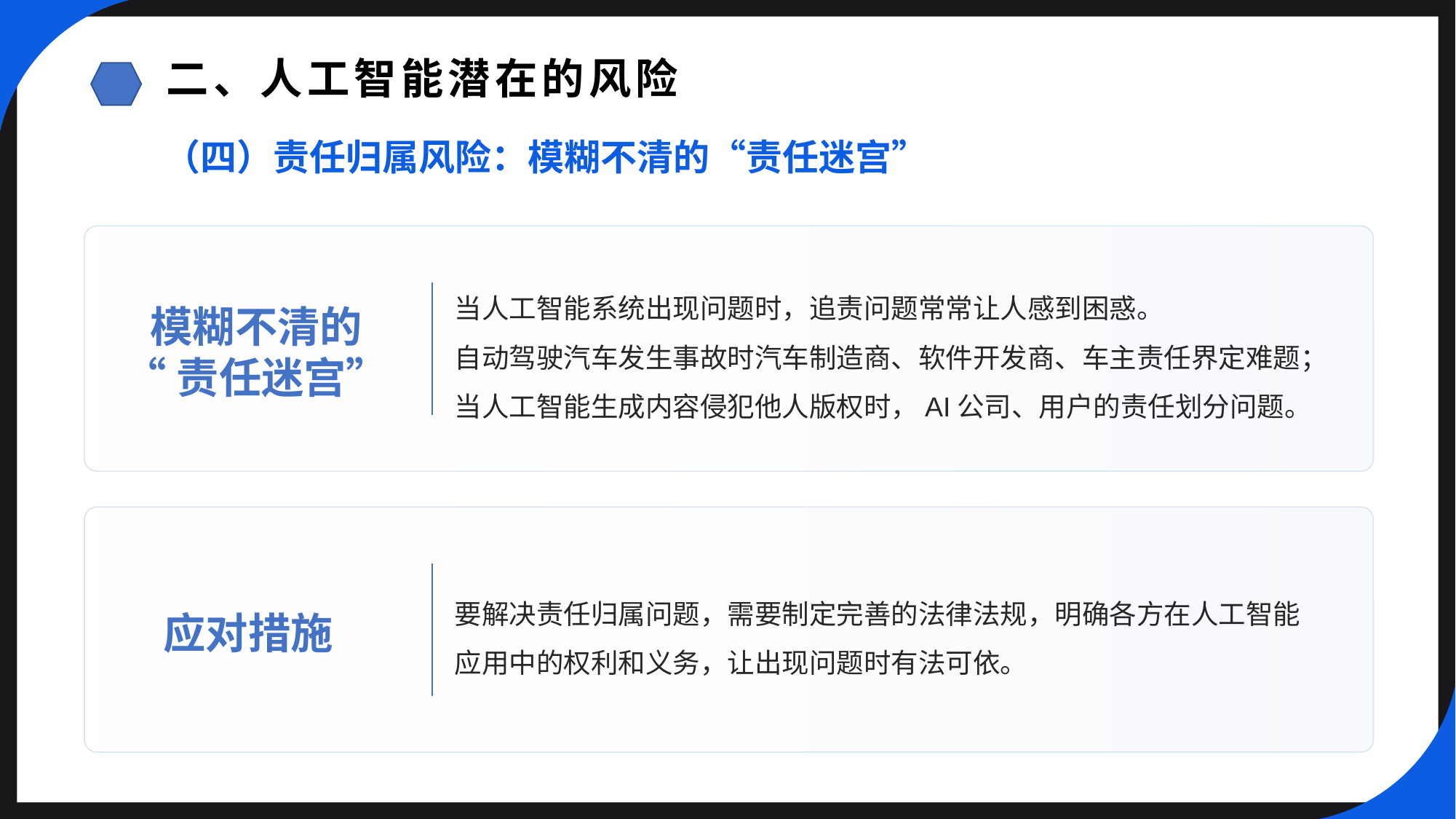

二、人工智能潜在的风险
（四）责任归属风险：模糊不清的“责任迷宫”

当人工智能系统出现问题时，追责问题常常让人感到困惑。
自动驾驶汽车发生事故时汽车制造商、软件开发商、车主责任界定难题；
当人工智能生成内容侵犯他人版权时，AI公司、用户的责任划分问题。
模糊不清的
“责任迷宫”

要解决责任归属问题，需要制定完善的法律法规，明确各方在人工智能
应用中的权利和义务，让出现问题时有法可依。
应对措施